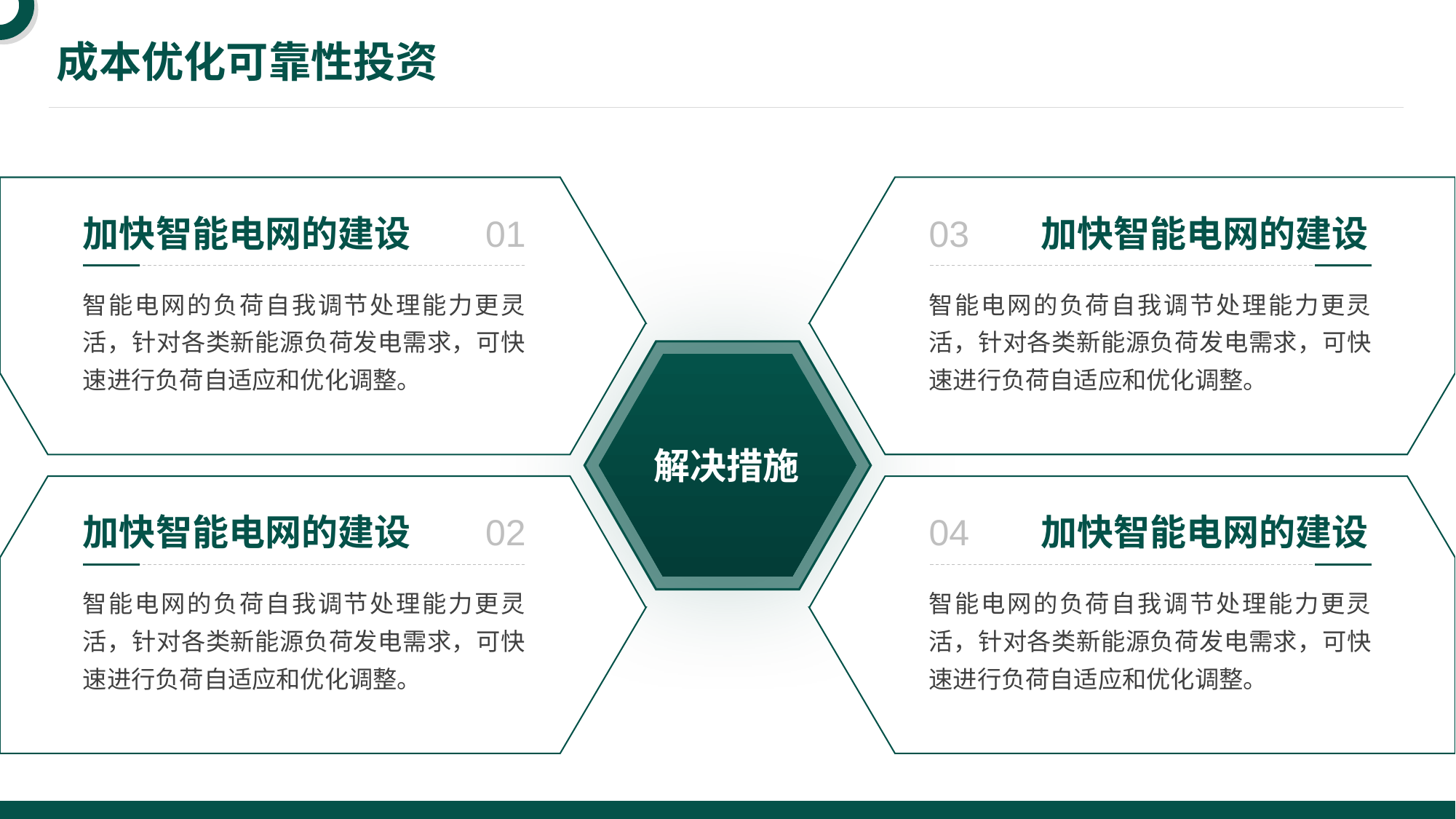

成本优化可靠性投资

加快智能电网的建设
01
03
加快智能电网的建设
智能电网的负荷自我调节处理能力更灵活，针对各类新能源负荷发电需求，可快速进行负荷自适应和优化调整。
智能电网的负荷自我调节处理能力更灵活，针对各类新能源负荷发电需求，可快速进行负荷自适应和优化调整。

解决措施

加快智能电网的建设
02
04
加快智能电网的建设
智能电网的负荷自我调节处理能力更灵活，针对各类新能源负荷发电需求，可快速进行负荷自适应和优化调整。
智能电网的负荷自我调节处理能力更灵活，针对各类新能源负荷发电需求，可快速进行负荷自适应和优化调整。